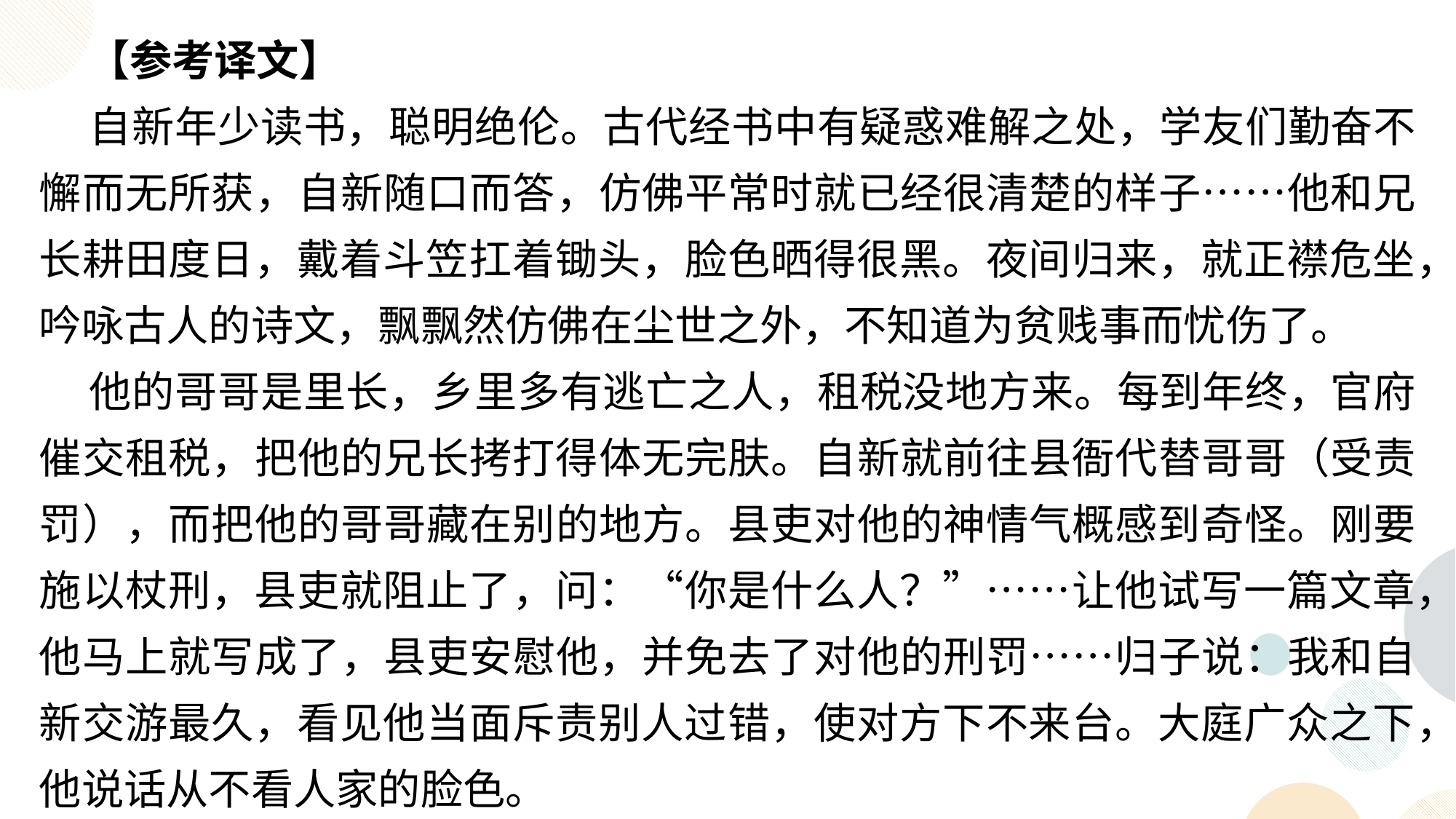

【参考译文】
    自新年少读书，聪明绝伦。古代经书中有疑惑难解之处，学友们勤奋不懈而无所获，自新随口而答，仿佛平常时就已经很清楚的样子……他和兄长耕田度日，戴着斗笠扛着锄头，脸色晒得很黑。夜间归来，就正襟危坐，吟咏古人的诗文，飘飘然仿佛在尘世之外，不知道为贫贱事而忧伤了。
    他的哥哥是里长，乡里多有逃亡之人，租税没地方来。每到年终，官府催交租税，把他的兄长拷打得体无完肤。自新就前往县衙代替哥哥（受责罚），而把他的哥哥藏在别的地方。县吏对他的神情气概感到奇怪。刚要施以杖刑，县吏就阻止了，问：“你是什么人？”……让他试写一篇文章，他马上就写成了，县吏安慰他，并免去了对他的刑罚……归子说：我和自新交游最久，看见他当面斥责别人过错，使对方下不来台。大庭广众之下，他说话从不看人家的脸色。